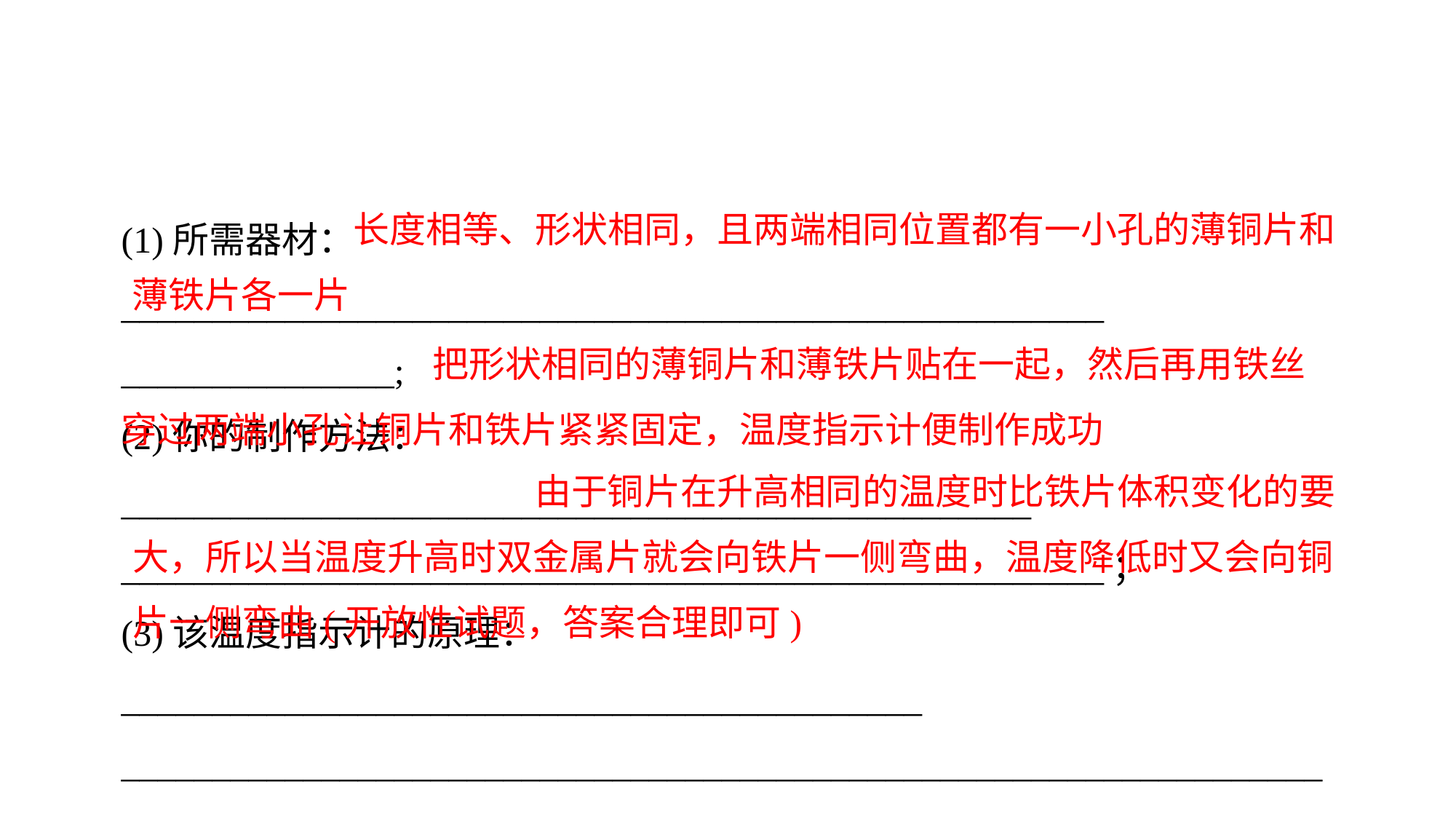

长度相等、形状相同，且两端相同位置都有一小孔的薄铜片和薄铁片各一片
(1)所需器材：______________________________________________________
_______________;
(2)你的制作方法：__________________________________________________
______________________________________________________；(3)该温度指示计的原理：____________________________________________
________________________________________________________________________________________________________.
                                     把形状相同的薄铜片和薄铁片贴在一起，然后再用铁丝穿过两端小孔让铜片和铁片紧紧固定，温度指示计便制作成功
                                                由于铜片在升高相同的温度时比铁片体积变化的要大，所以当温度升高时双金属片就会向铁片一侧弯曲，温度降低时又会向铜片一侧弯曲(开放性试题，答案合理即可)